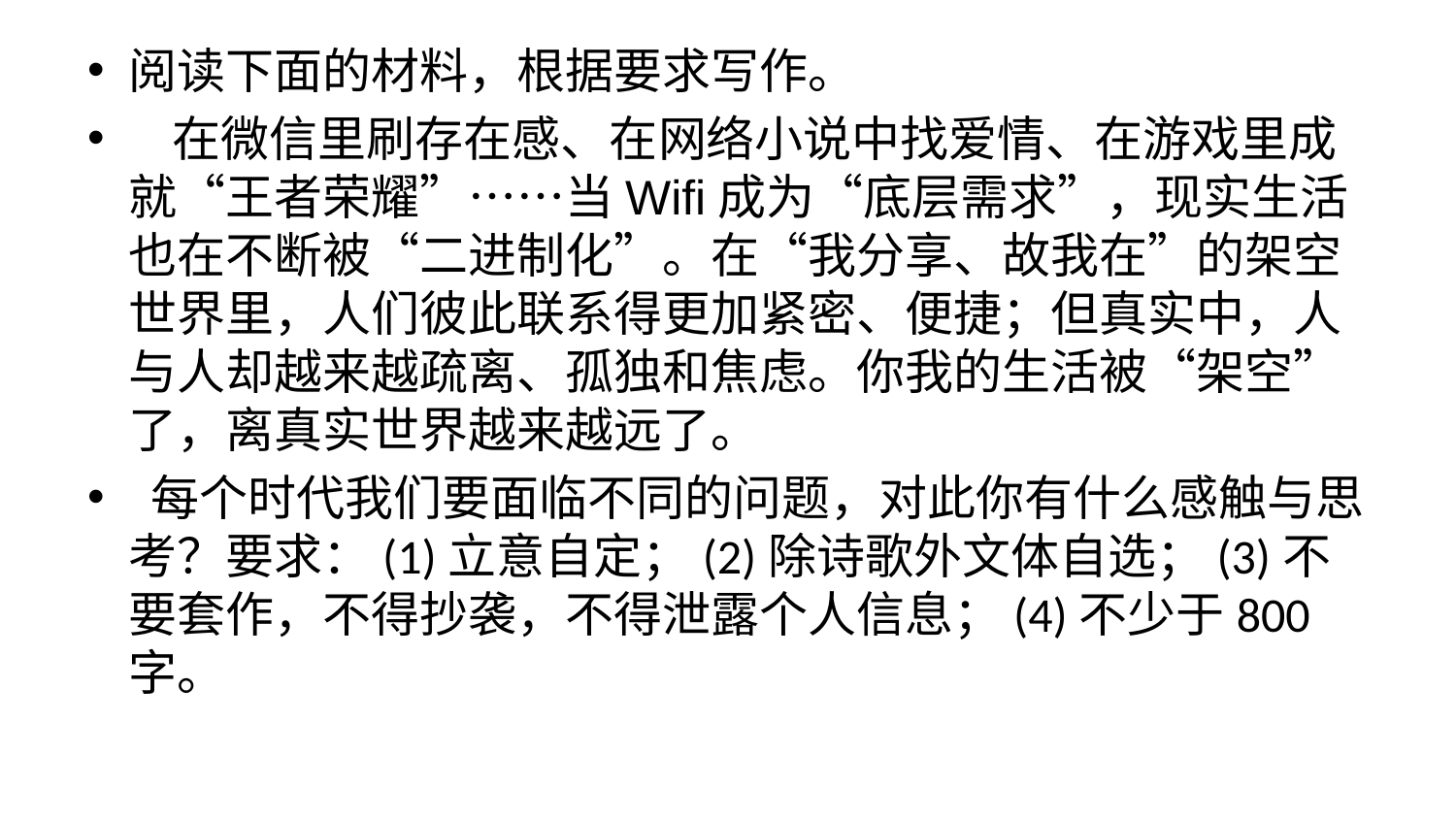

#
阅读下面的材料，根据要求写作。
   在微信里刷存在感、在网络小说中找爱情、在游戏里成就“王者荣耀”……当Wifi成为“底层需求”，现实生活也在不断被“二进制化”。在“我分享、故我在”的架空世界里，人们彼此联系得更加紧密、便捷；但真实中，人与人却越来越疏离、孤独和焦虑。你我的生活被“架空”了，离真实世界越来越远了。
 每个时代我们要面临不同的问题，对此你有什么感触与思考？要求：(1)立意自定；(2)除诗歌外文体自选；(3)不要套作，不得抄袭，不得泄露个人信息；(4)不少于800字。